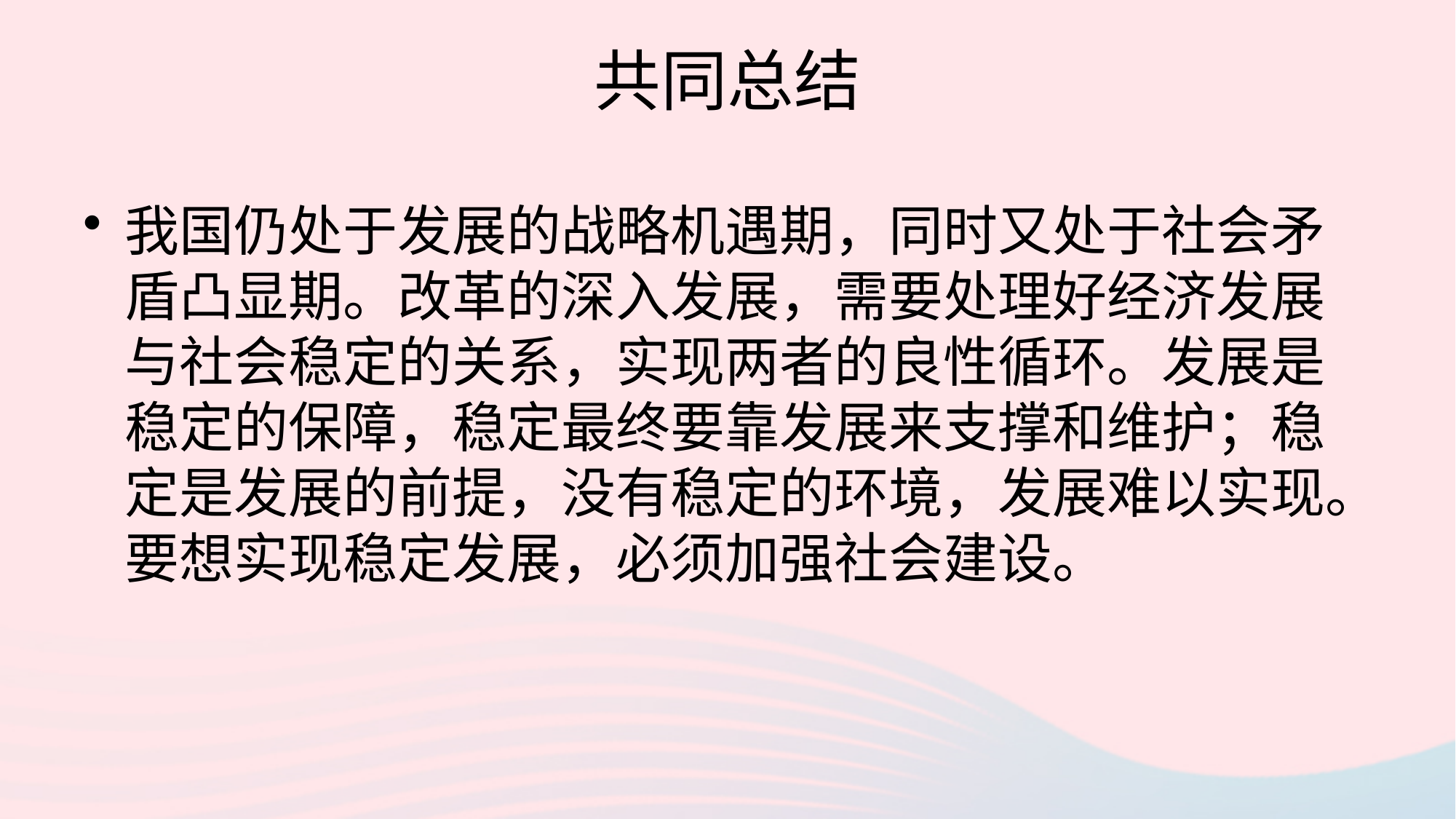

# 共同总结
我国仍处于发展的战略机遇期，同时又处于社会矛盾凸显期。改革的深入发展，需要处理好经济发展与社会稳定的关系，实现两者的良性循环。发展是稳定的保障，稳定最终要靠发展来支撑和维护；稳定是发展的前提，没有稳定的环境，发展难以实现。要想实现稳定发展，必须加强社会建设。